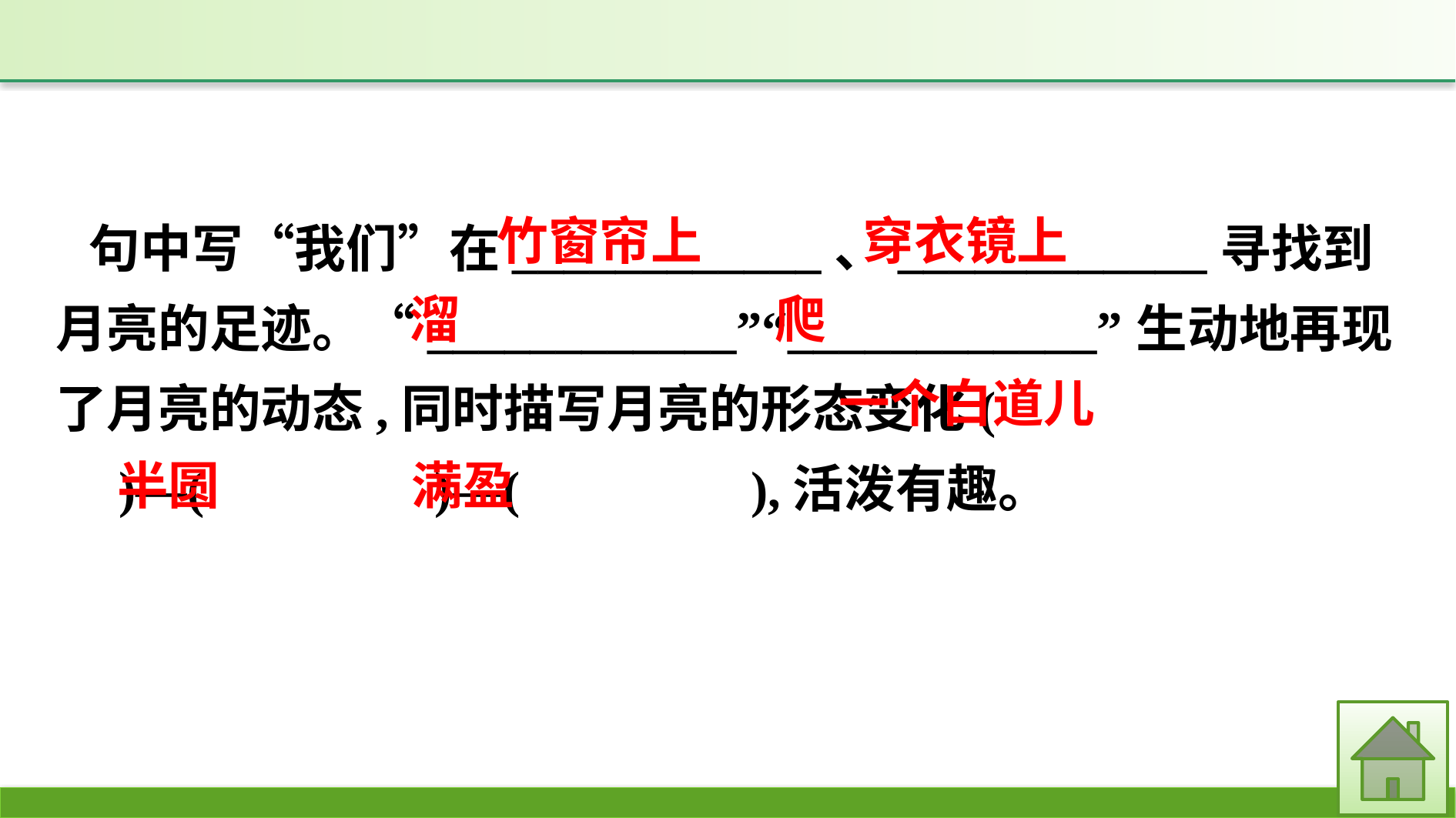

句中写“我们”在____________、____________寻找到月亮的足迹。“____________”“____________”生动地再现了月亮的动态,同时描写月亮的形态变化(　　　		　)—(　　　　)—(　　　　),活泼有趣。
穿衣镜上
竹窗帘上
爬
溜
一个白道儿
半圆
满盈